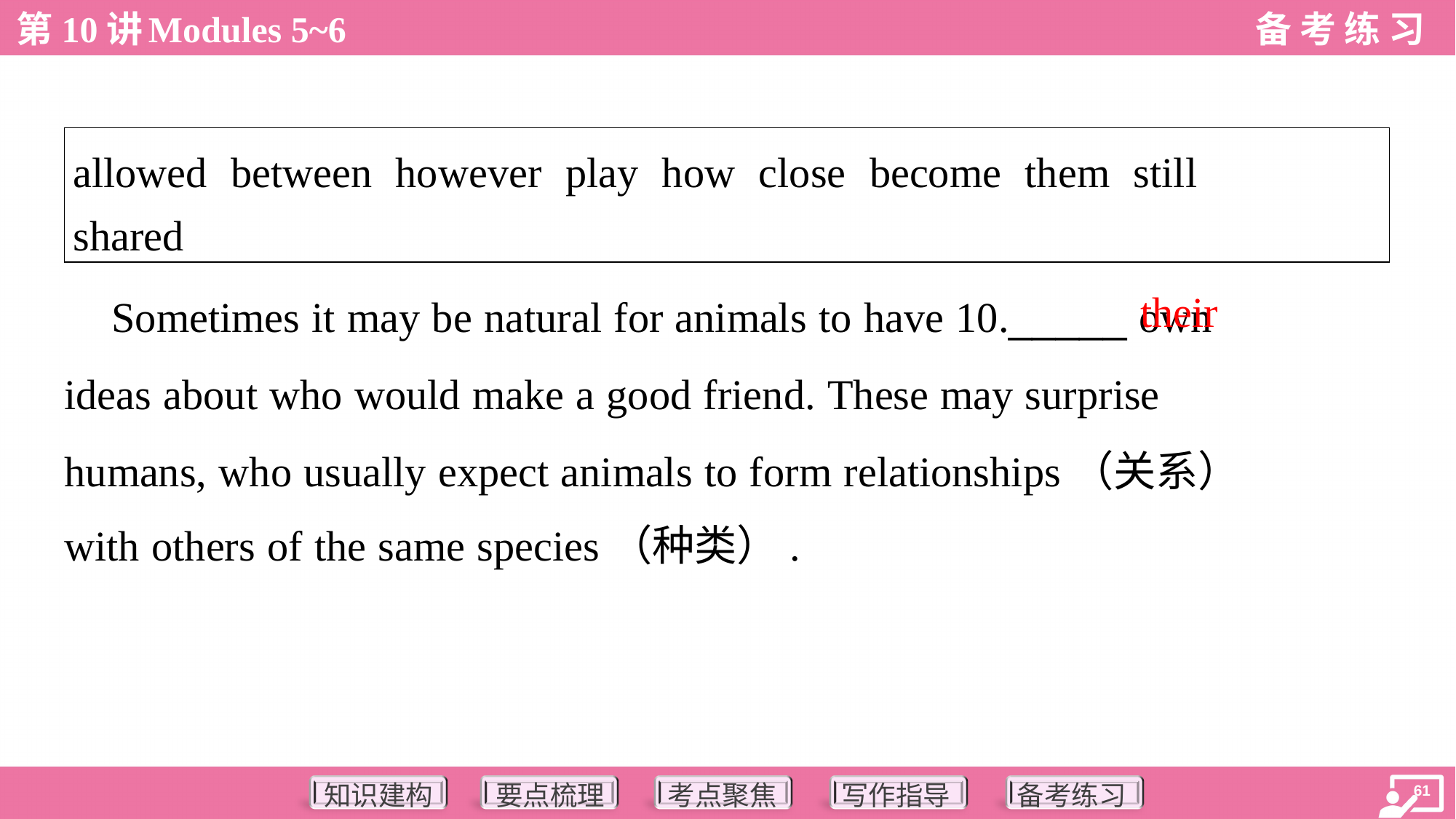

| allowed between however play how close become them still shared |
| --- |
their
    Sometimes it may be natural for animals to have 10._____ own
ideas about who would make a good friend. These may surprise
humans, who usually expect animals to form relationships（关系）
with others of the same species（种类）.